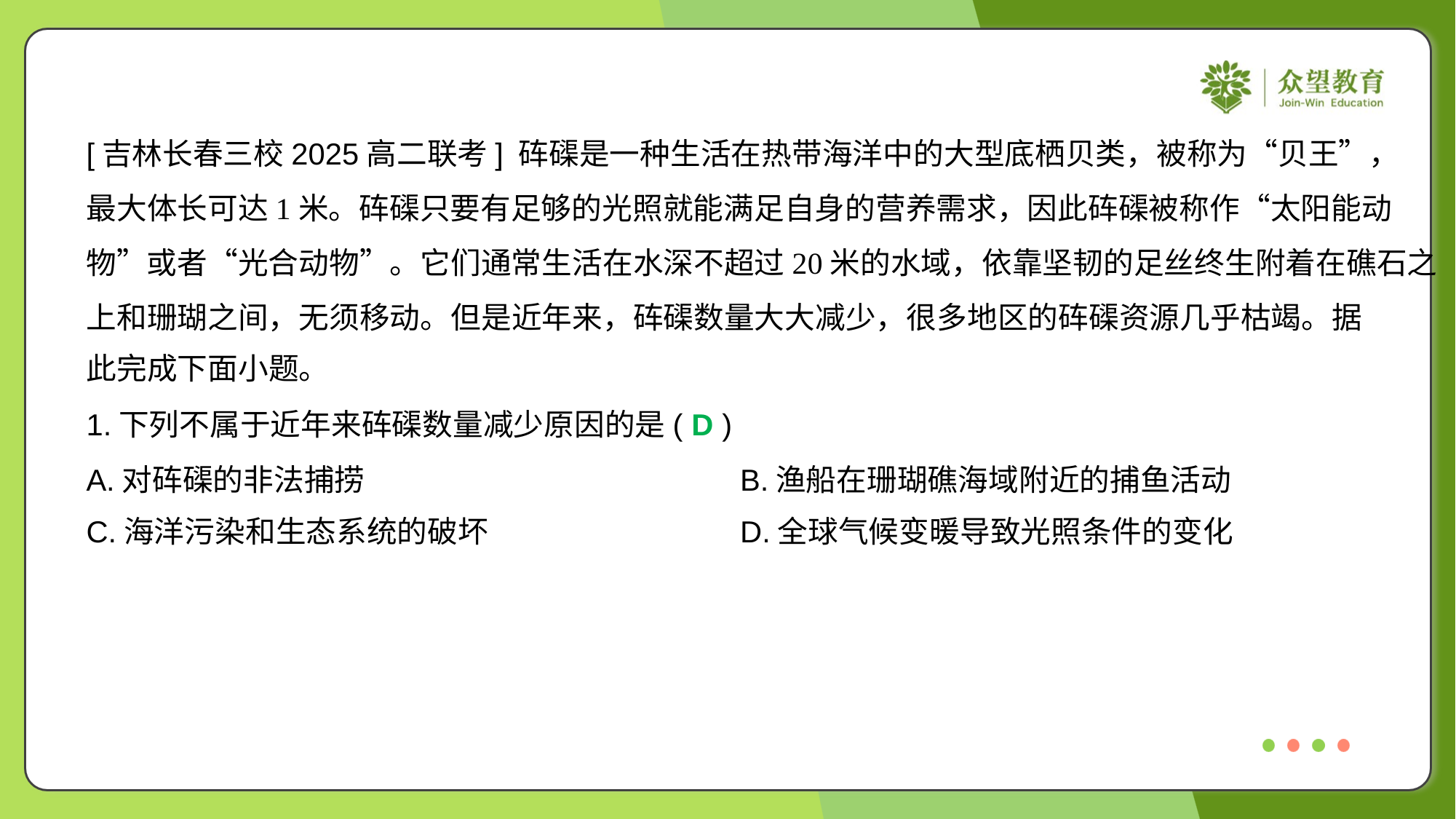

[吉林长春三校2025高二联考] 砗磲是一种生活在热带海洋中的大型底栖贝类，被称为“贝王”，
最大体长可达1米。砗磲只要有足够的光照就能满足自身的营养需求，因此砗磲被称作“太阳能动
物”或者“光合动物”。它们通常生活在水深不超过20米的水域，依靠坚韧的足丝终生附着在礁石之
上和珊瑚之间，无须移动。但是近年来，砗磲数量大大减少，很多地区的砗磲资源几乎枯竭。据
此完成下面小题。
1.下列不属于近年来砗磲数量减少原因的是(     )
D
A.对砗磲的非法捕捞	B.渔船在珊瑚礁海域附近的捕鱼活动
C.海洋污染和生态系统的破坏	D.全球气候变暖导致光照条件的变化